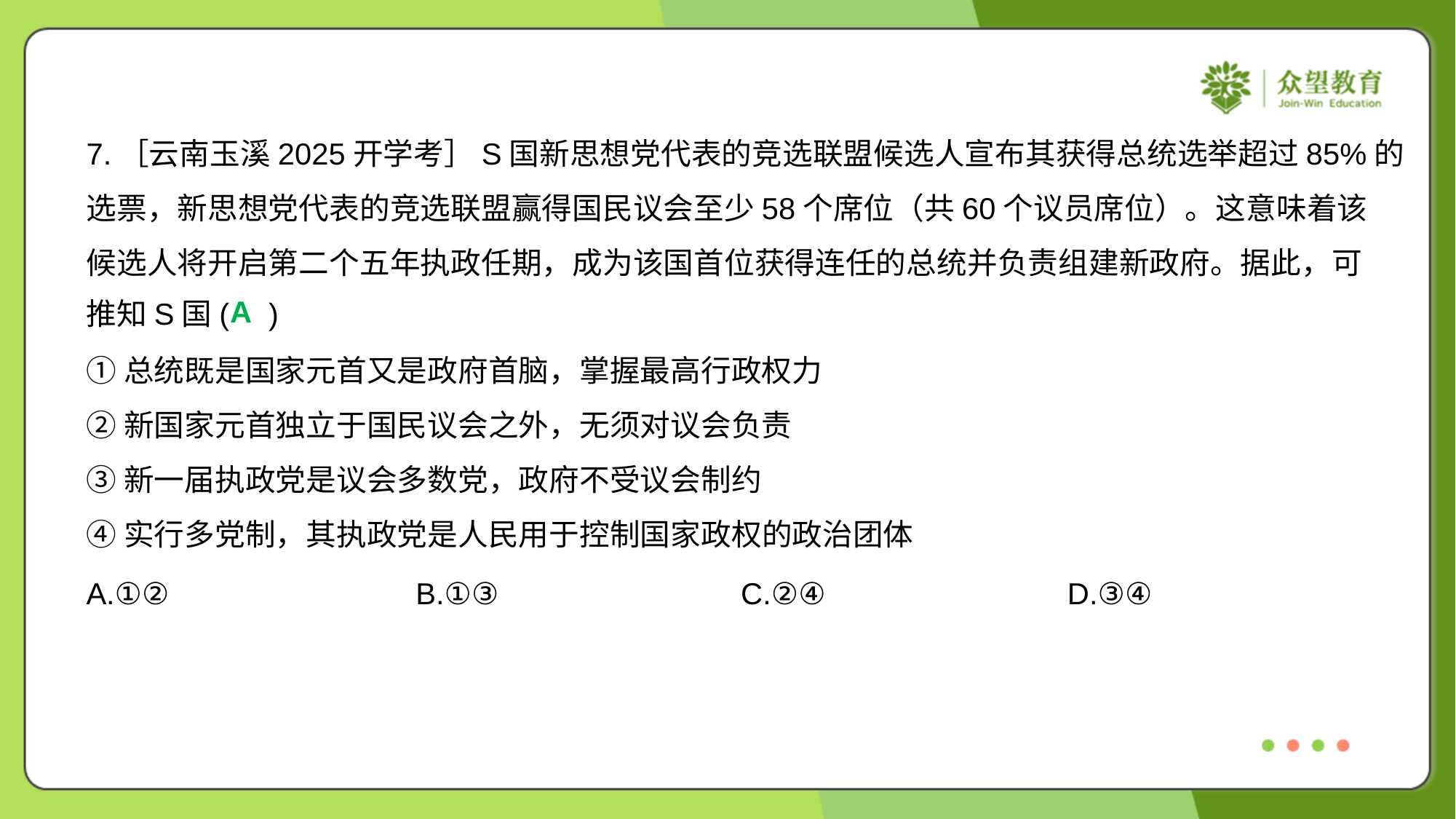

7.［云南玉溪2025开学考］S国新思想党代表的竞选联盟候选人宣布其获得总统选举超过85%的
选票，新思想党代表的竞选联盟赢得国民议会至少58个席位（共60个议员席位）。这意味着该
候选人将开启第二个五年执政任期，成为该国首位获得连任的总统并负责组建新政府。据此，可
推知S国(     )
A
①总统既是国家元首又是政府首脑，掌握最高行政权力
②新国家元首独立于国民议会之外，无须对议会负责
③新一届执政党是议会多数党，政府不受议会制约
④实行多党制，其执政党是人民用于控制国家政权的政治团体
A.①②	B.①③	C.②④	D.③④